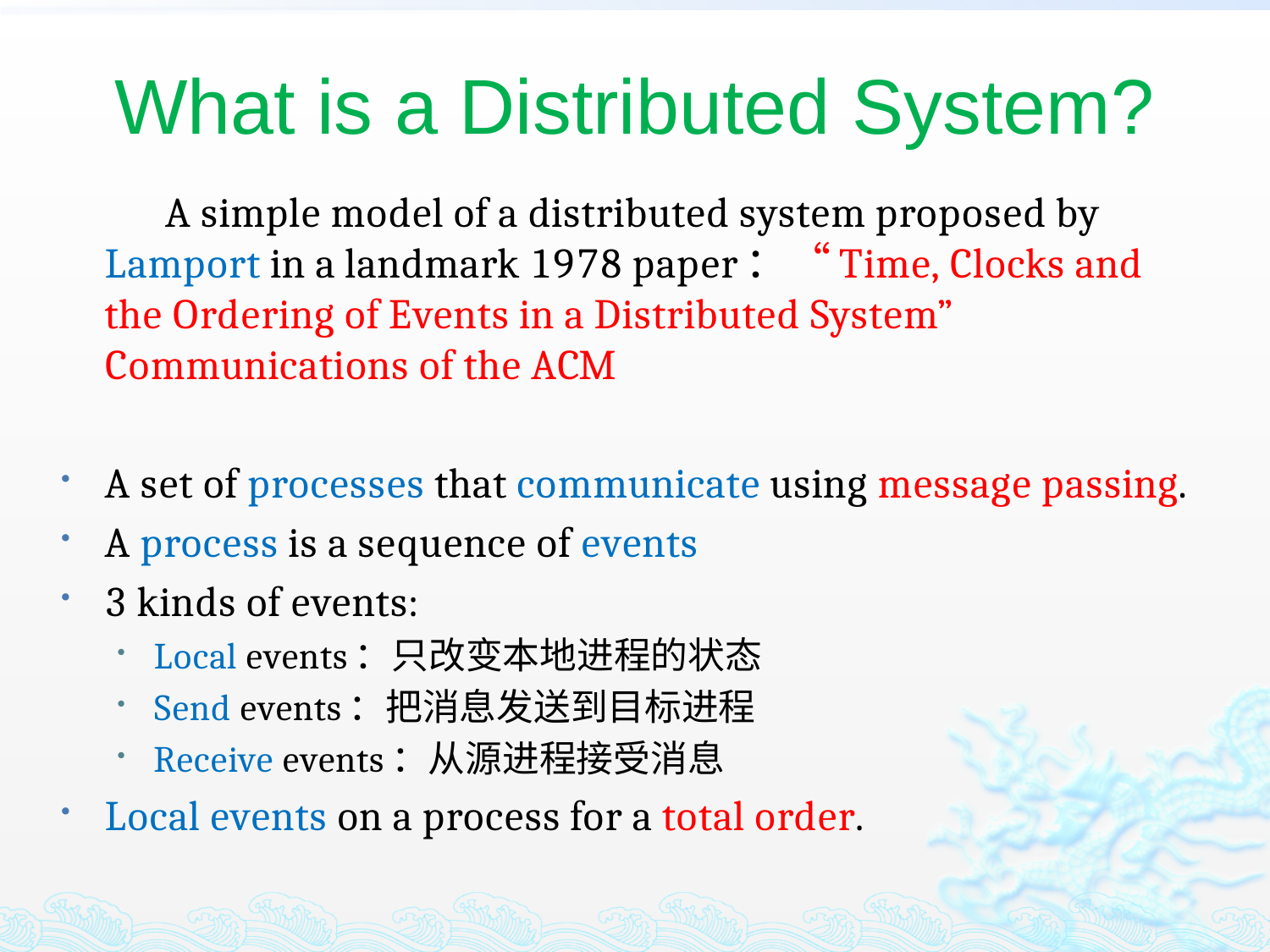

# What is a Distributed System?
           A simple model of a distributed system proposed by Lamport in a landmark 1978 paper：“Time, Clocks and the Ordering of Events in a Distributed System” Communications of the ACM

A set of processes that communicate using message passing.
A process is a sequence of events
3 kinds of events:
Local events：只改变本地进程的状态
Send events：把消息发送到目标进程
Receive events：从源进程接受消息
Local events on a process for a total order.